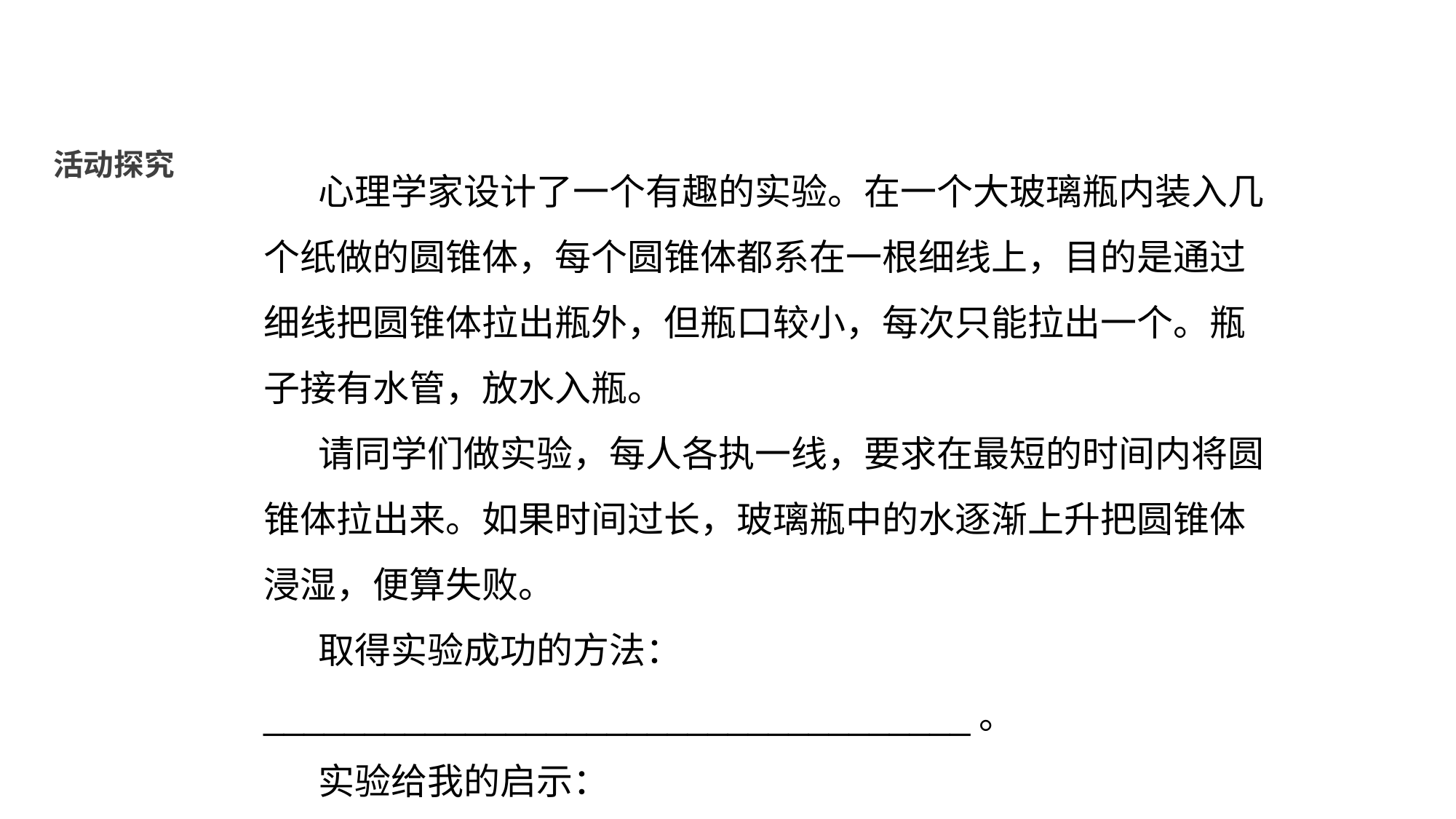

活动探究
心理学家设计了一个有趣的实验。在一个大玻璃瓶内装入几个纸做的圆锥体，每个圆锥体都系在一根细线上，目的是通过细线把圆锥体拉出瓶外，但瓶口较小，每次只能拉出一个。瓶子接有水管，放水入瓶。
请同学们做实验，每人各执一线，要求在最短的时间内将圆锥体拉出来。如果时间过长，玻璃瓶中的水逐渐上升把圆锥体浸湿，便算失败。
取得实验成功的方法：___________________________________。
实验给我的启示：________________________________________。